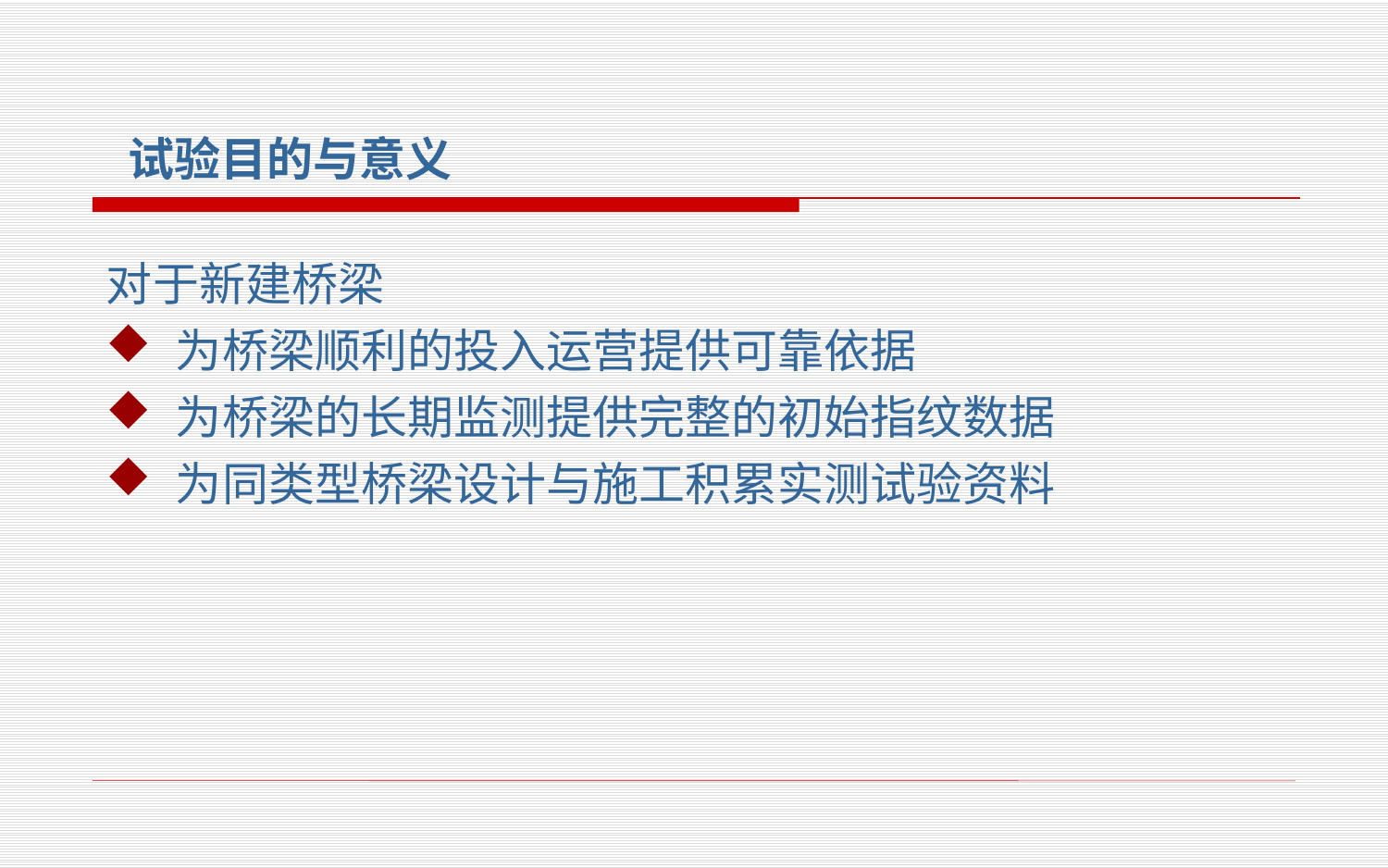

试验目的与意义
对于新建桥梁
为桥梁顺利的投入运营提供可靠依据
为桥梁的长期监测提供完整的初始指纹数据
为同类型桥梁设计与施工积累实测试验资料